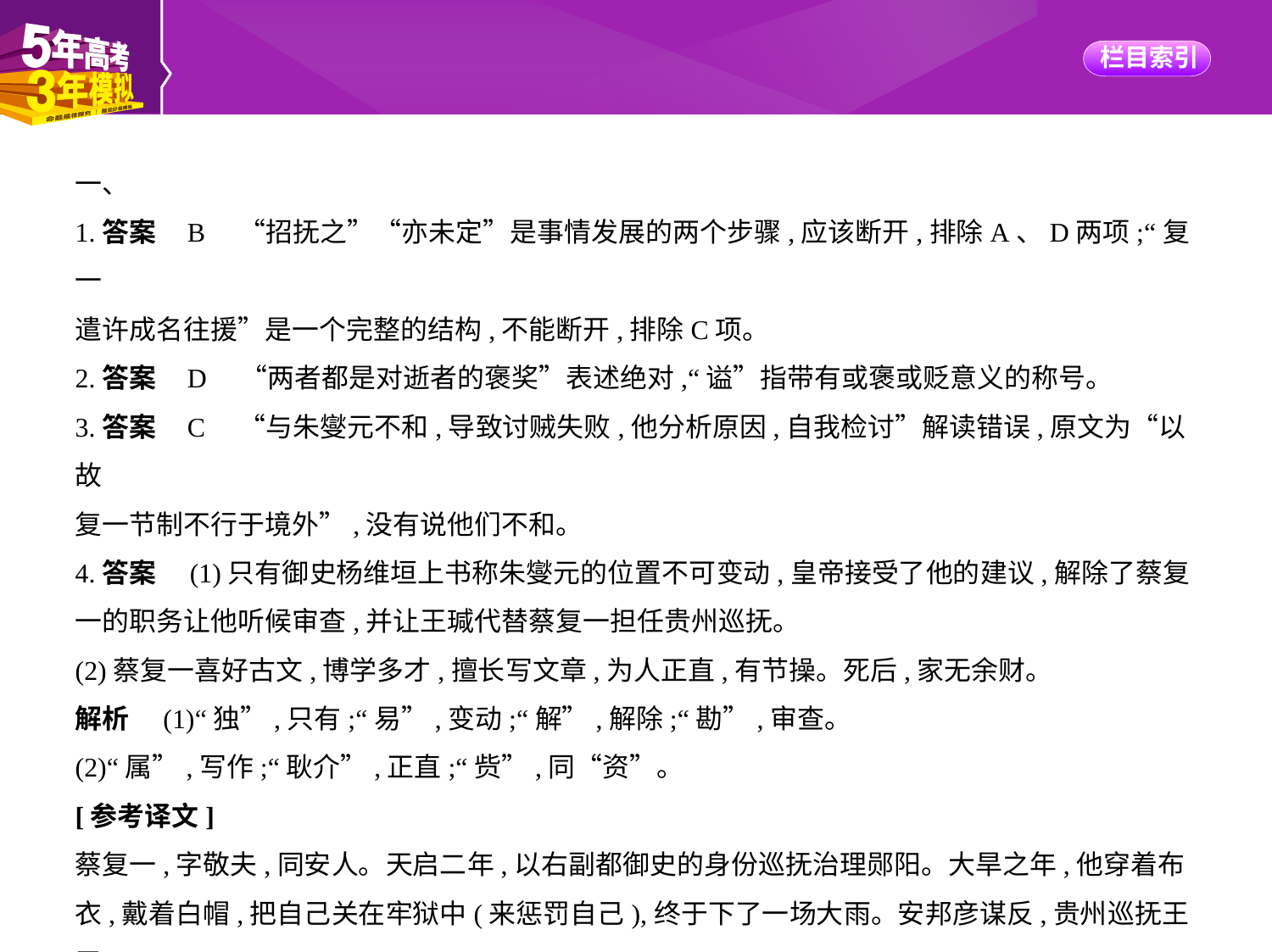

一、
1.答案    B　“招抚之”“亦未定”是事情发展的两个步骤,应该断开,排除A、D两项;“复一
遣许成名往援”是一个完整的结构,不能断开,排除C项。
2.答案    D　“两者都是对逝者的褒奖”表述绝对,“谥”指带有或褒或贬意义的称号。
3.答案    C　“与朱燮元不和,导致讨贼失败,他分析原因,自我检讨”解读错误,原文为“以故
复一节制不行于境外”,没有说他们不和。
4.答案　(1)只有御史杨维垣上书称朱燮元的位置不可变动,皇帝接受了他的建议,解除了蔡复
一的职务让他听候审查,并让王瑊代替蔡复一担任贵州巡抚。
(2)蔡复一喜好古文,博学多才,擅长写文章,为人正直,有节操。死后,家无余财。
解析　(1)“独”,只有;“易”,变动;“解”,解除;“勘”,审查。
(2)“属”,写作;“耿介”,正直;“赀”,同“资”。
[参考译文]
蔡复一,字敬夫,同安人。天启二年,以右副都御史的身份巡抚治理郧阳。大旱之年,他穿着布
衣,戴着白帽,把自己关在牢狱中(来惩罚自己),终于下了一场大雨。安邦彦谋反,贵州巡抚王三